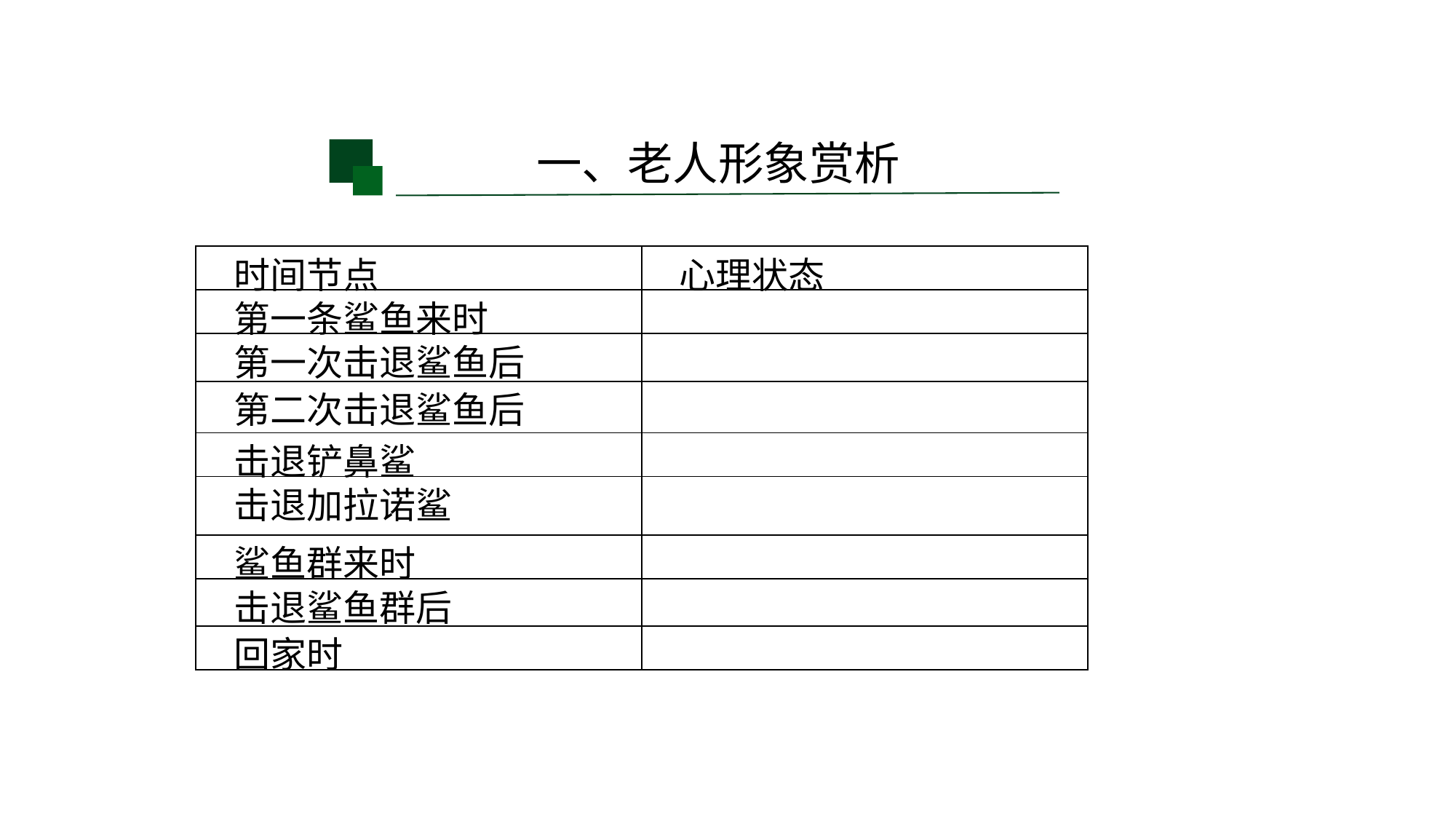

一、老人形象赏析

| 时间节点 | 心理状态 |
| --- | --- |
| 第一条鲨鱼来时 |  |
| 第一次击退鲨鱼后 |  |
| 第二次击退鲨鱼后 |  |
| 击退铲鼻鲨 |  |
| 击退加拉诺鲨 |  |
| 鲨鱼群来时 |  |
| 击退鲨鱼群后 |  |
| 回家时 |  |